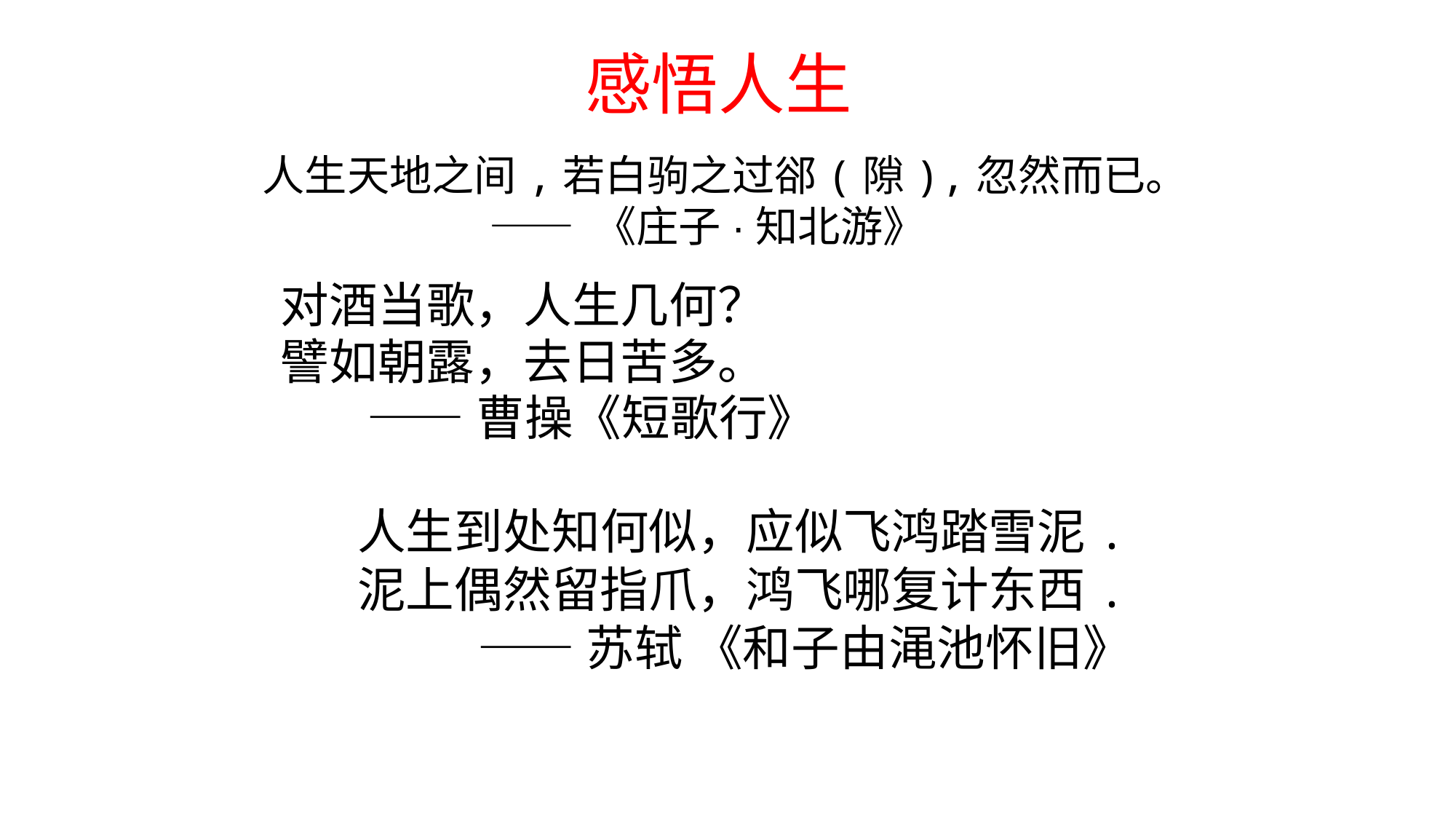

# 感悟人生
人生天地之间,若白驹之过郤(隙),忽然而已。
                        —— 《庄子·知北游》
       对酒当歌，人生几何？
       譬如朝露，去日苦多。
                ——曹操《短歌行》
人生到处知何似，应似飞鸿踏雪泥.
泥上偶然留指爪，鸿飞哪复计东西.
           ——苏轼 《和子由渑池怀旧》